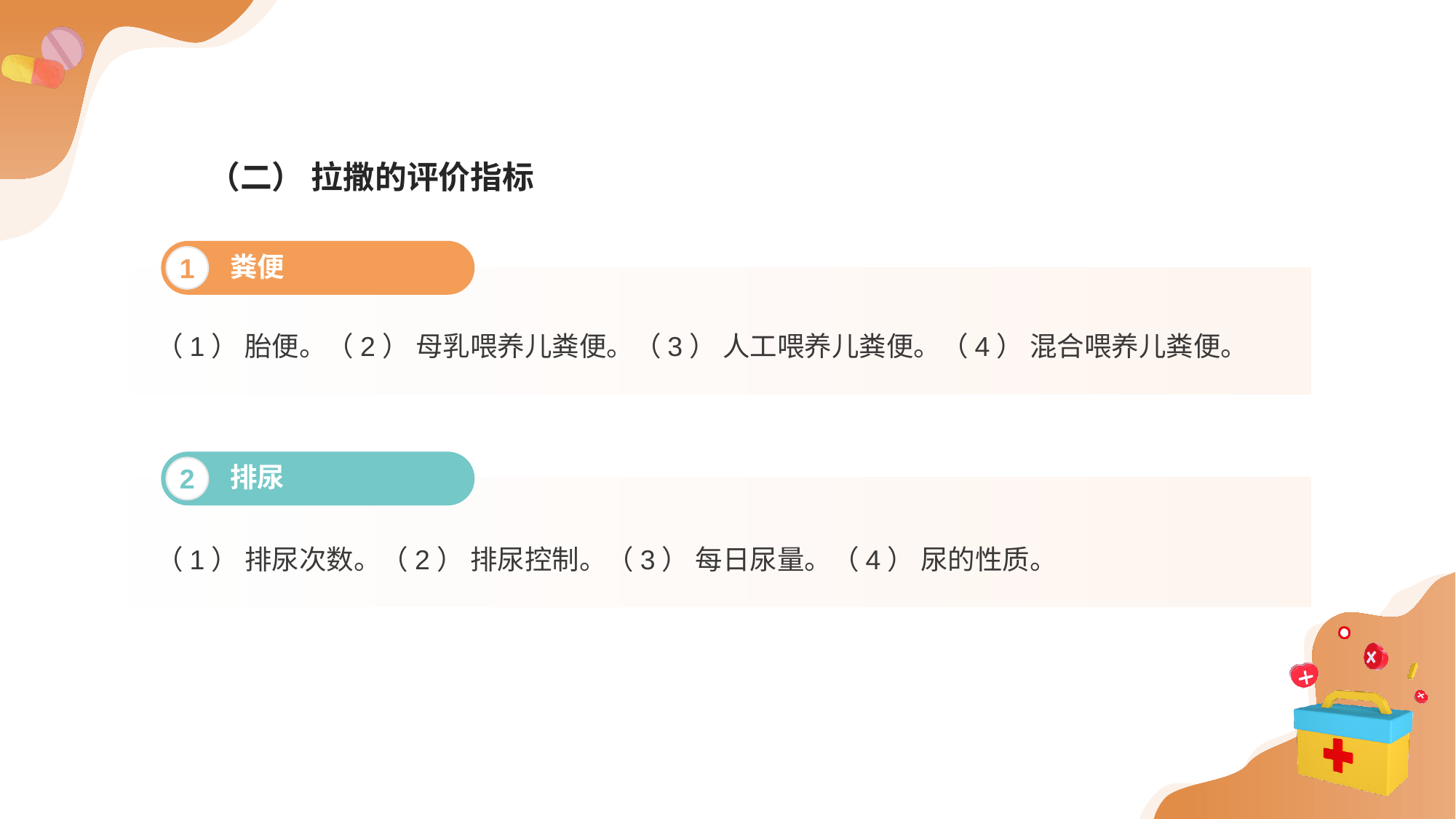

（二） 拉撒的评价指标

粪便

1

（1） 胎便。（2） 母乳喂养儿粪便。（3） 人工喂养儿粪便。（4） 混合喂养儿粪便。

排尿

2

（1） 排尿次数。（2） 排尿控制。（3） 每日尿量。（4） 尿的性质。